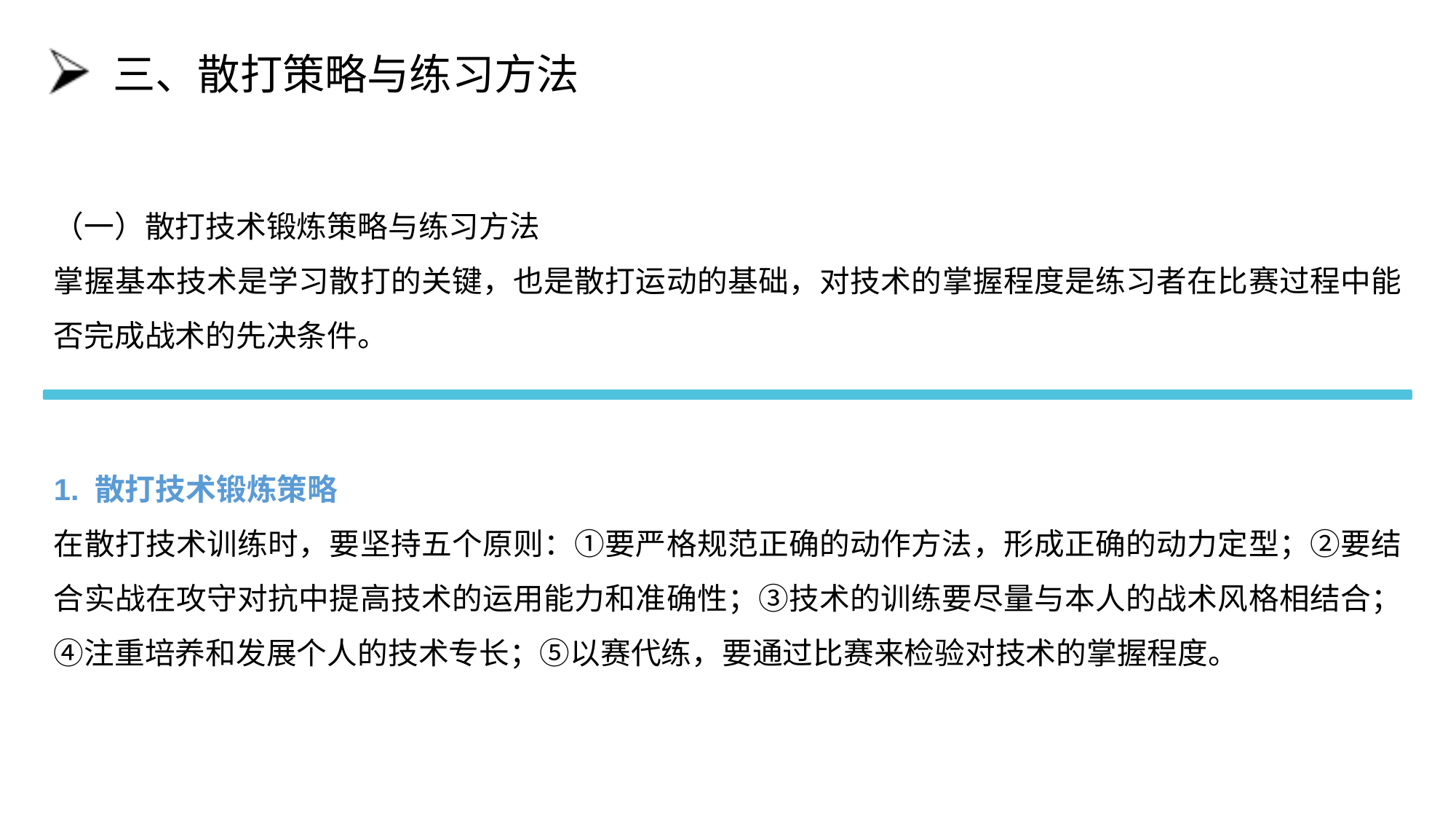

# 三、散打策略与练习方法
（一）散打技术锻炼策略与练习方法
掌握基本技术是学习散打的关键，也是散打运动的基础，对技术的掌握程度是练习者在比赛过程中能否完成战术的先决条件。

1. 散打技术锻炼策略
在散打技术训练时，要坚持五个原则：①要严格规范正确的动作方法，形成正确的动力定型；②要结合实战在攻守对抗中提高技术的运用能力和准确性；③技术的训练要尽量与本人的战术风格相结合；④注重培养和发展个人的技术专长；⑤以赛代练，要通过比赛来检验对技术的掌握程度。